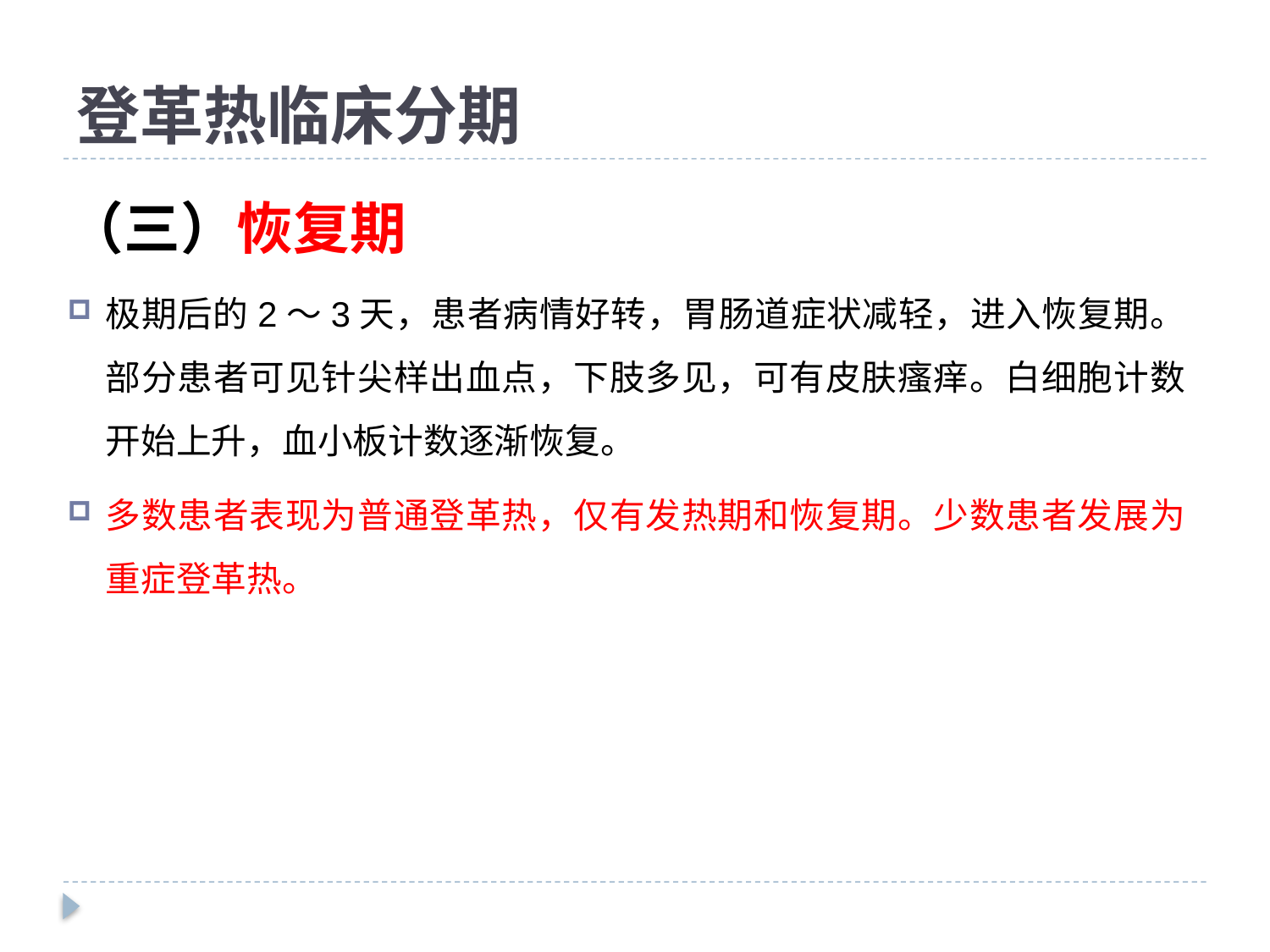

# 登革热临床分期
（三）恢复期
极期后的2～3天，患者病情好转，胃肠道症状减轻，进入恢复期。部分患者可见针尖样出血点，下肢多见，可有皮肤瘙痒。白细胞计数开始上升，血小板计数逐渐恢复。
多数患者表现为普通登革热，仅有发热期和恢复期。少数患者发展为重症登革热。